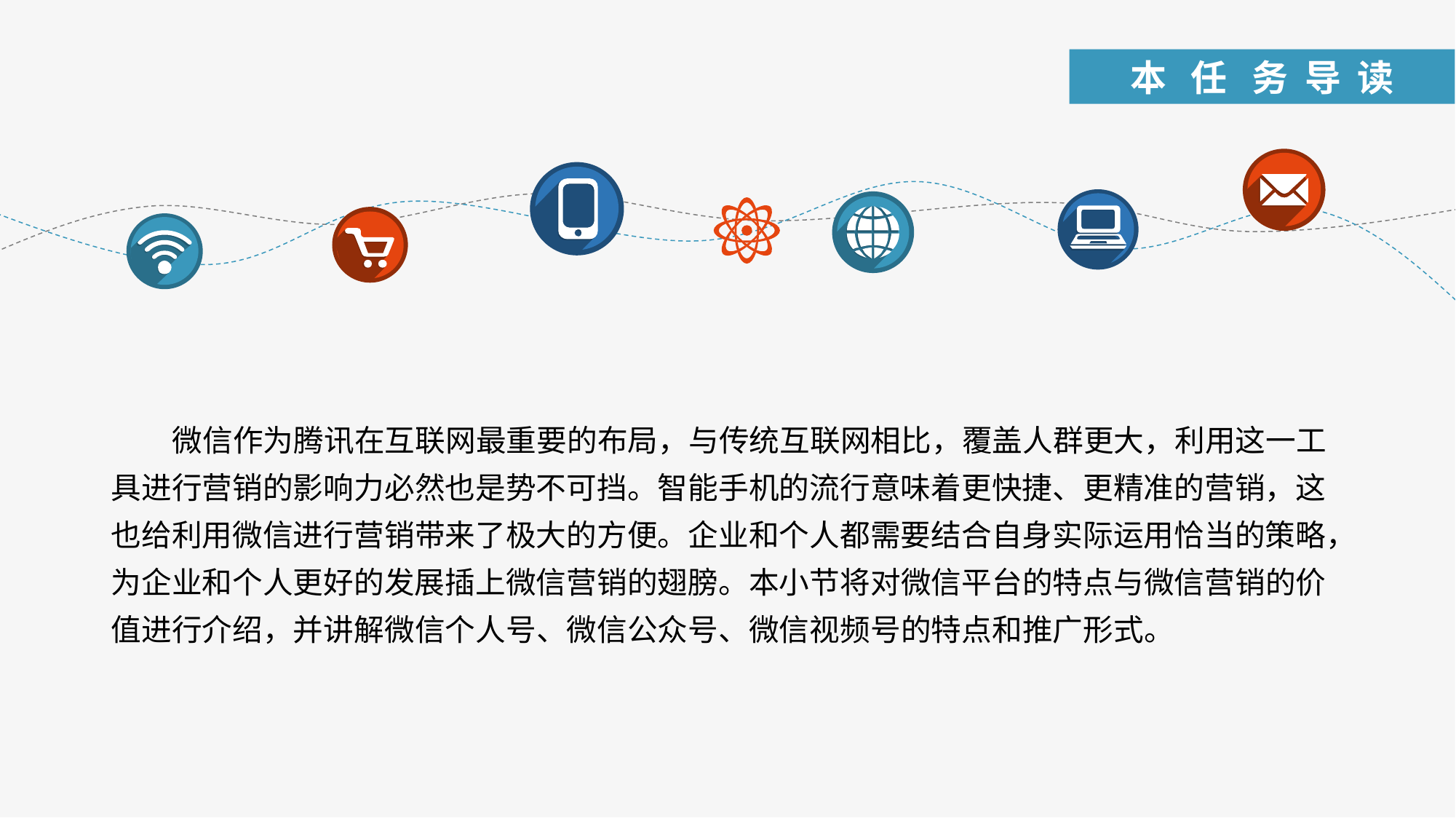

本   任   务  导  读

        微信作为腾讯在互联网最重要的布局，与传统互联网相比，覆盖人群更大，利用这一工具进行营销的影响力必然也是势不可挡。智能手机的流行意味着更快捷、更精准的营销，这也给利用微信进行营销带来了极大的方便。企业和个人都需要结合自身实际运用恰当的策略，为企业和个人更好的发展插上微信营销的翅膀。本小节将对微信平台的特点与微信营销的价值进行介绍，并讲解微信个人号、微信公众号、微信视频号的特点和推广形式。